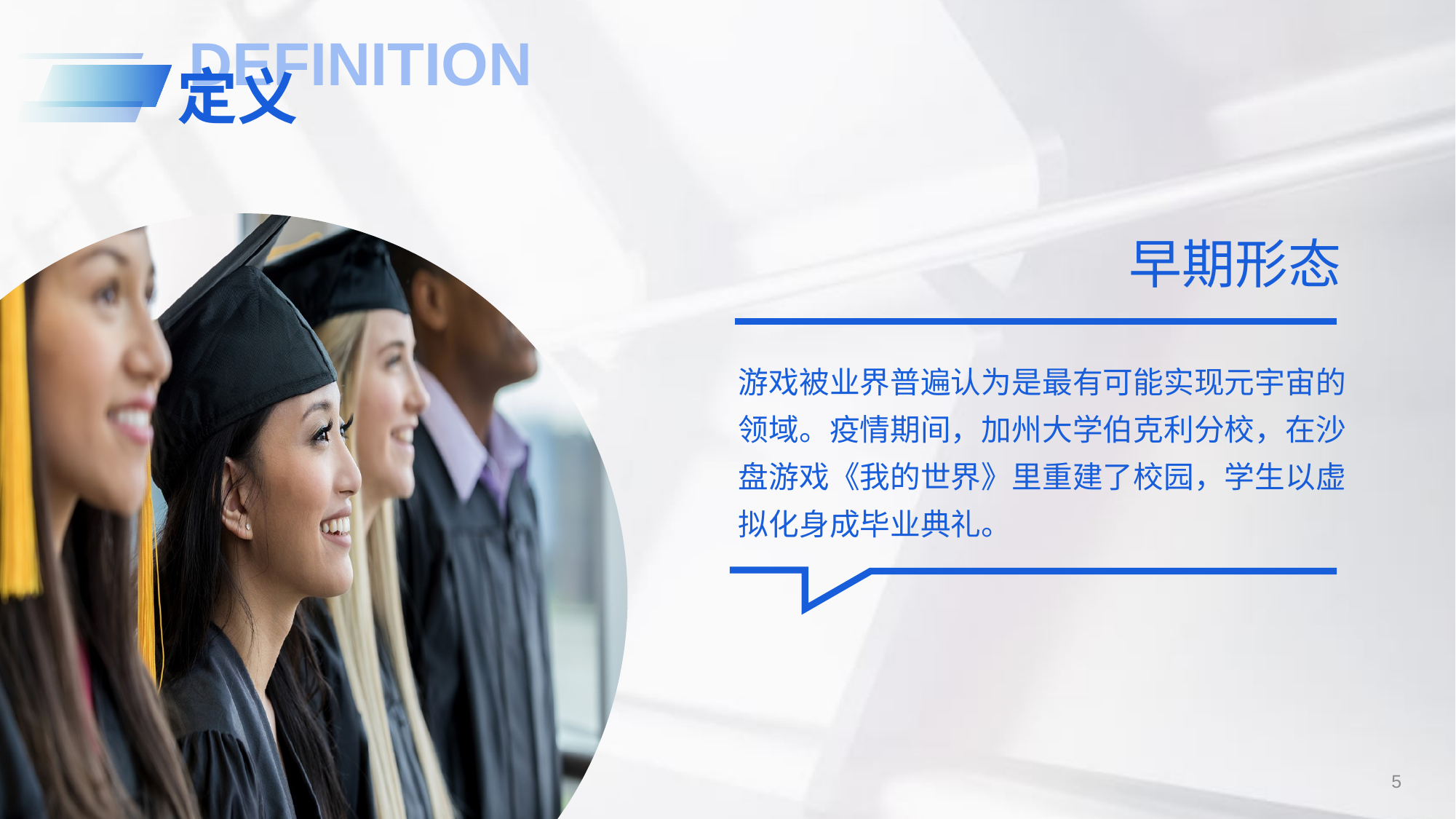

DEFINITION
定义

早期形态

游戏被业界普遍认为是最有可能实现元宇宙的领域。疫情期间，加州大学伯克利分校，在沙盘游戏《我的世界》里重建了校园，学生以虚拟化身成毕业典礼。

5